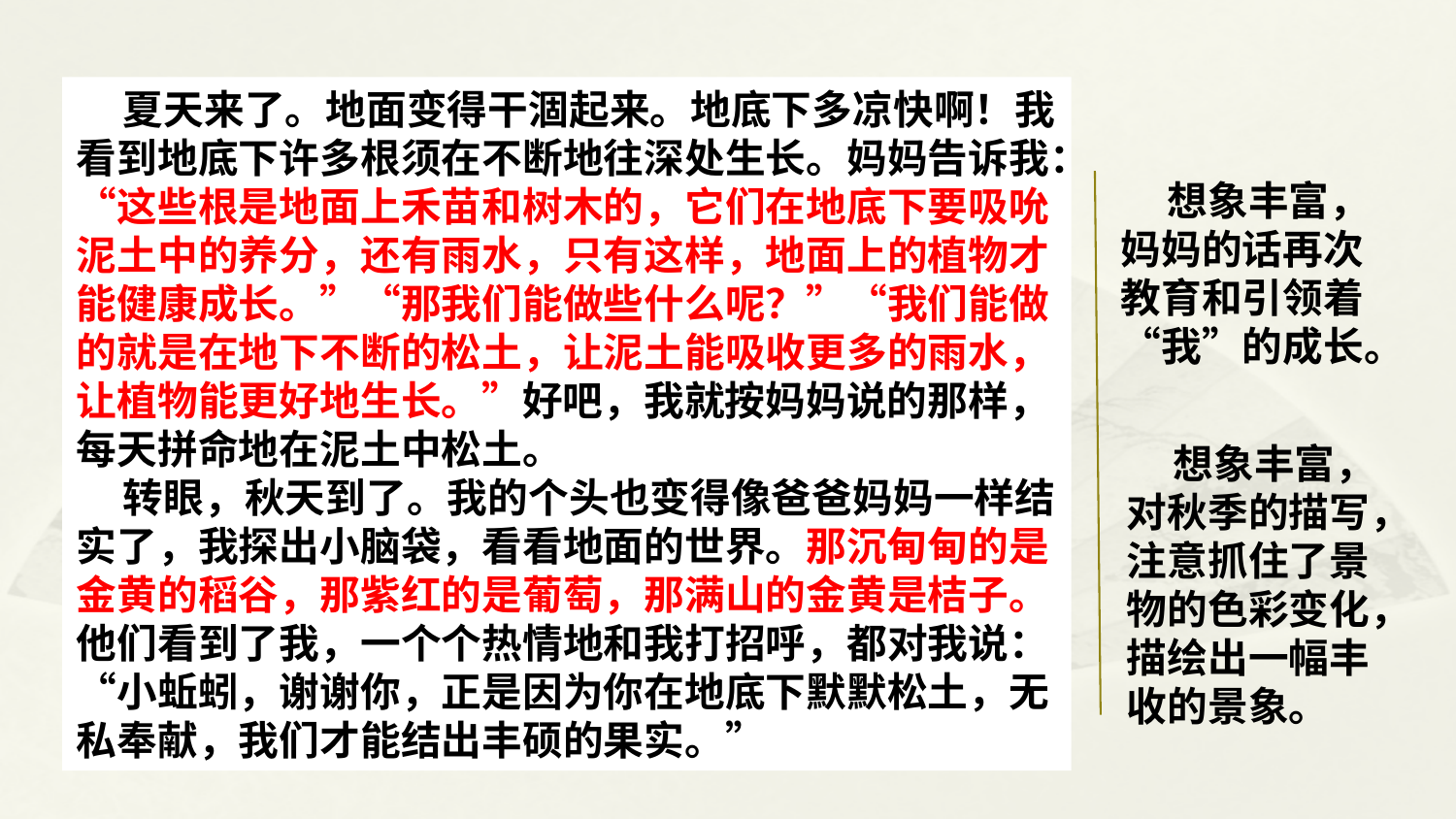

夏天来了。地面变得干涸起来。地底下多凉快啊！我看到地底下许多根须在不断地往深处生长。妈妈告诉我：“这些根是地面上禾苗和树木的，它们在地底下要吸吮泥土中的养分，还有雨水，只有这样，地面上的植物才能健康成长。”“那我们能做些什么呢？”“我们能做的就是在地下不断的松土，让泥土能吸收更多的雨水，让植物能更好地生长。”好吧，我就按妈妈说的那样，每天拼命地在泥土中松土。
    转眼，秋天到了。我的个头也变得像爸爸妈妈一样结实了，我探出小脑袋，看看地面的世界。那沉甸甸的是金黄的稻谷，那紫红的是葡萄，那满山的金黄是桔子。他们看到了我，一个个热情地和我打招呼，都对我说：“小蚯蚓，谢谢你，正是因为你在地底下默默松土，无私奉献，我们才能结出丰硕的果实。”
    想象丰富，妈妈的话再次教育和引领着“我”的成长。
    想象丰富，对秋季的描写，注意抓住了景物的色彩变化，描绘出一幅丰收的景象。